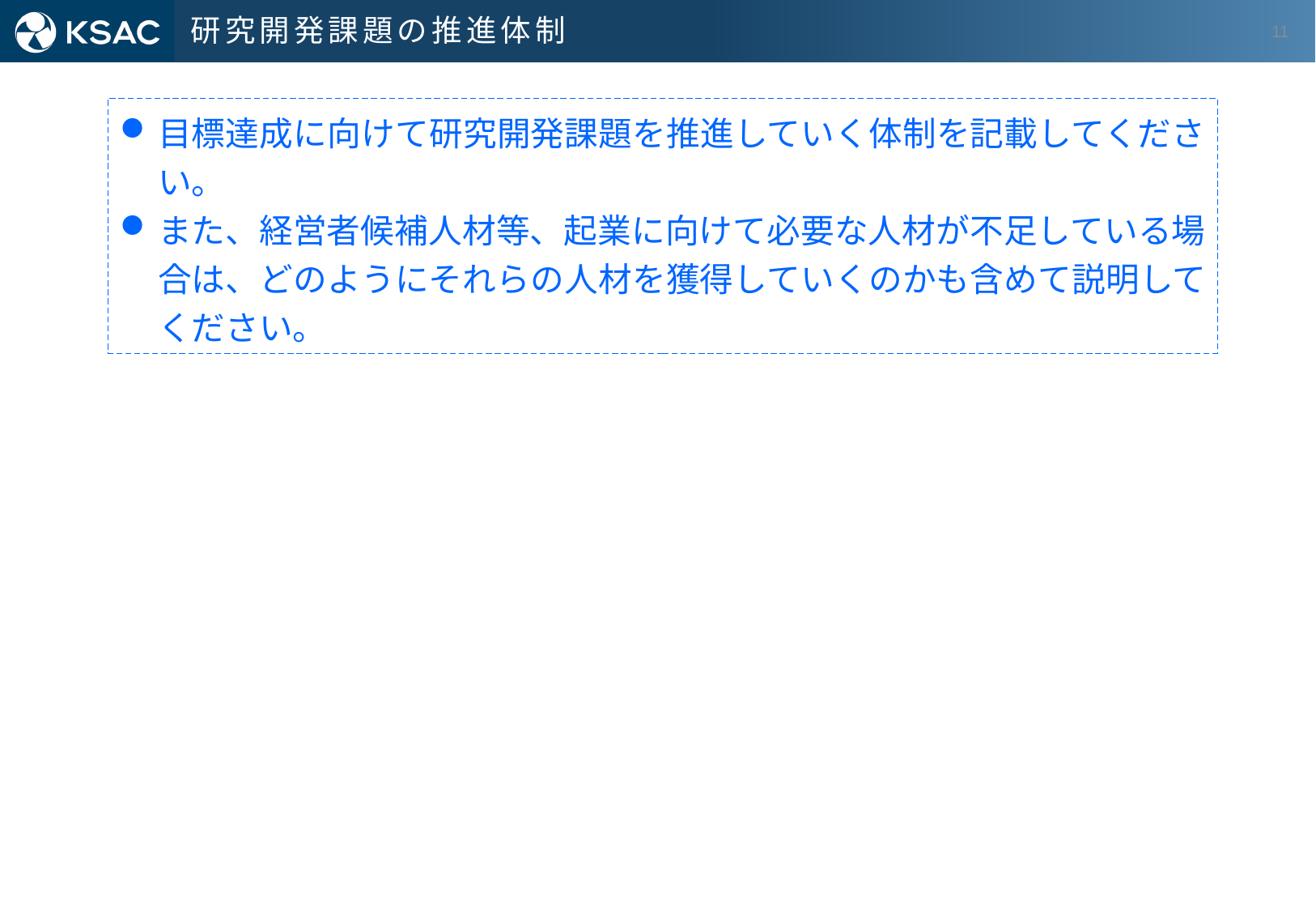

研究開発課題の推進体制
11
目標達成に向けて研究開発課題を推進していく体制を記載してください。
また、経営者候補人材等、起業に向けて必要な人材が不足している場合は、どのようにそれらの人材を獲得していくのかも含めて説明してください。